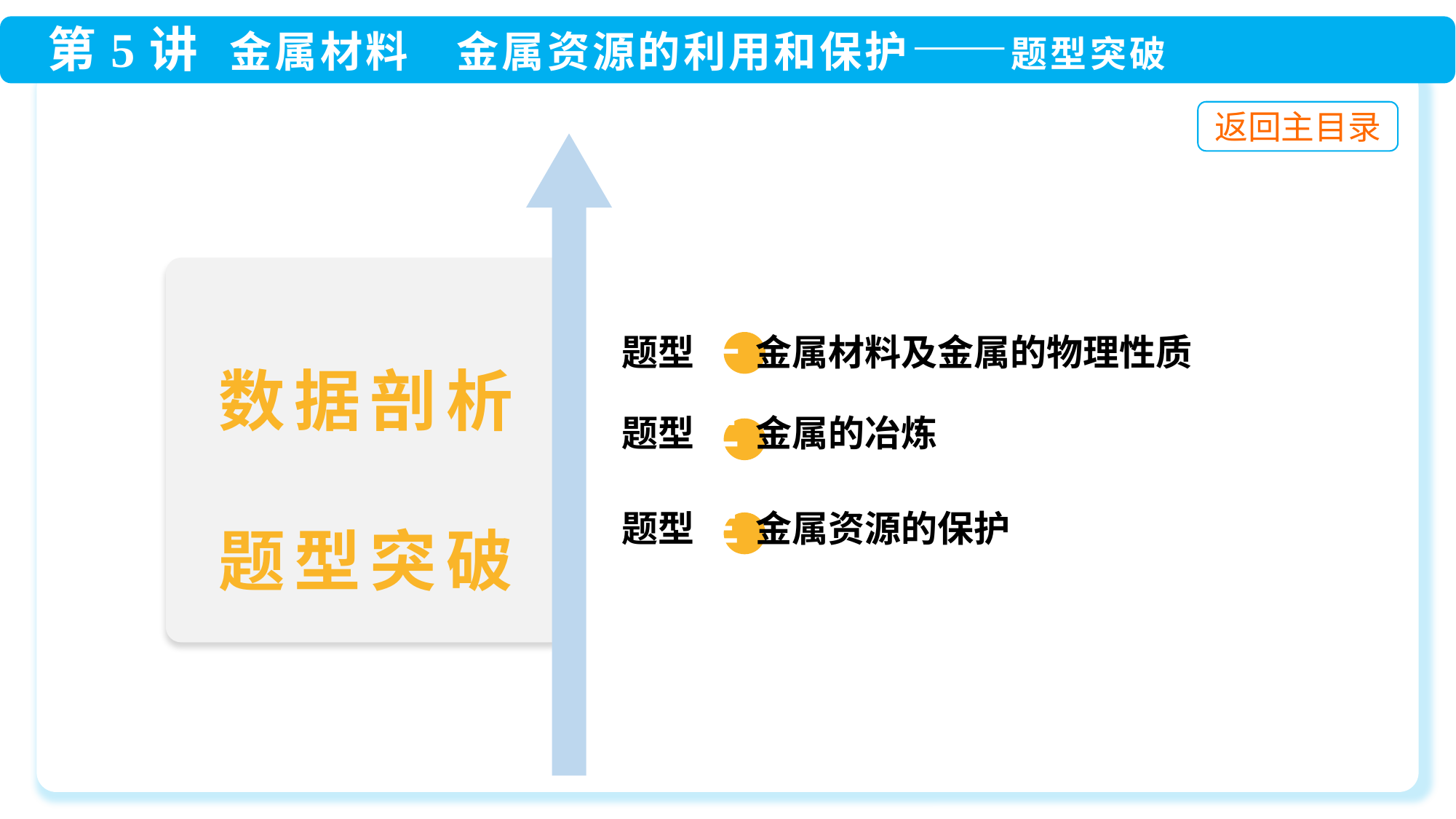

题型 一  金属材料及金属的物理性质
  题型 二  金属的冶炼
  题型 三  金属资源的保护

数据剖析
题型突破